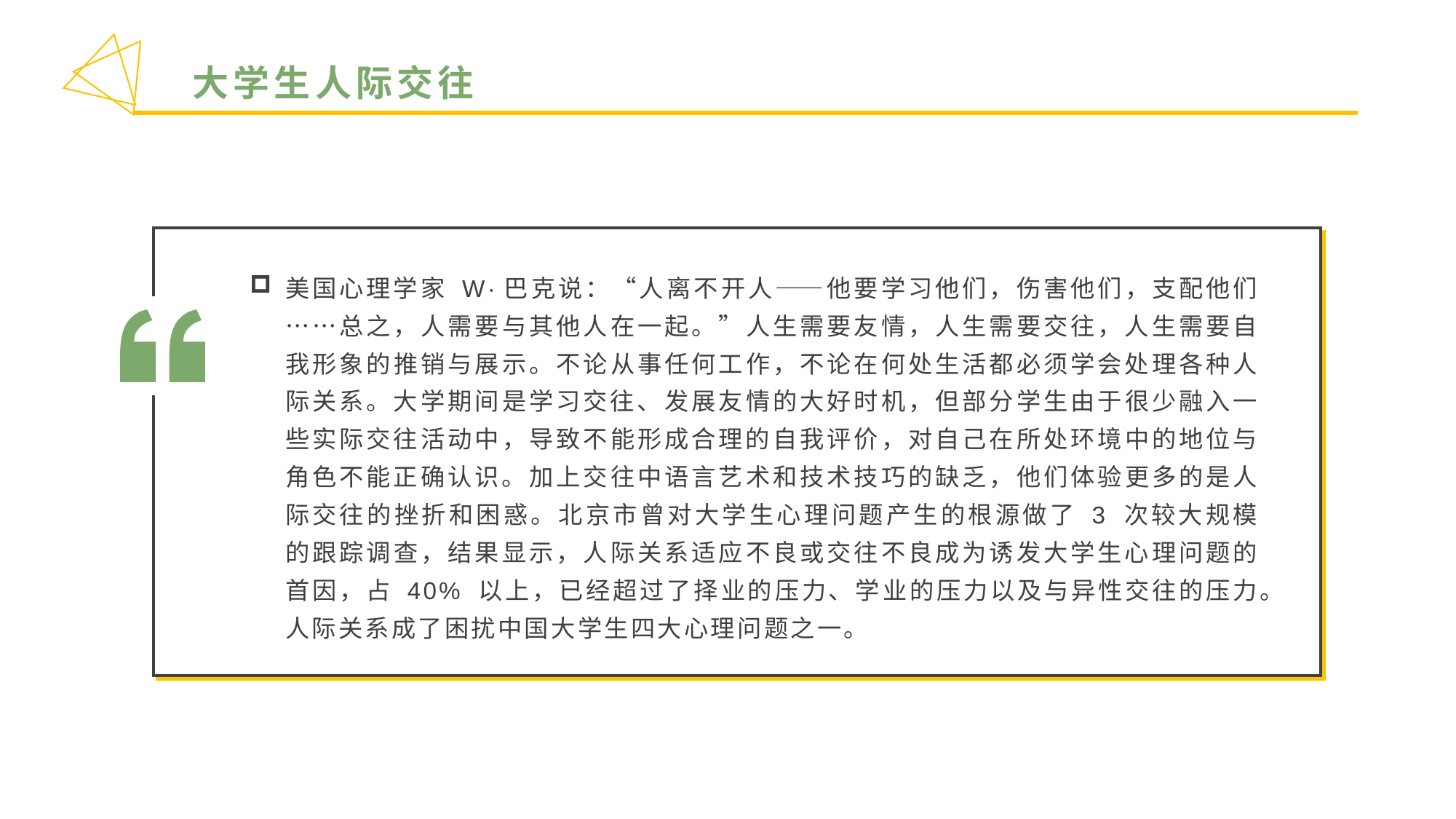

大学生人际交往

美国心理学家 W·巴克说：“人离不开人——他要学习他们，伤害他们，支配他们……总之，人需要与其他人在一起。”人生需要友情，人生需要交往，人生需要自我形象的推销与展示。不论从事任何工作，不论在何处生活都必须学会处理各种人际关系。大学期间是学习交往、发展友情的大好时机，但部分学生由于很少融入一些实际交往活动中，导致不能形成合理的自我评价，对自己在所处环境中的地位与角色不能正确认识。加上交往中语言艺术和技术技巧的缺乏，他们体验更多的是人际交往的挫折和困惑。北京市曾对大学生心理问题产生的根源做了 3 次较大规模的跟踪调查，结果显示，人际关系适应不良或交往不良成为诱发大学生心理问题的首因，占 40% 以上，已经超过了择业的压力、学业的压力以及与异性交往的压力。人际关系成了困扰中国大学生四大心理问题之一。